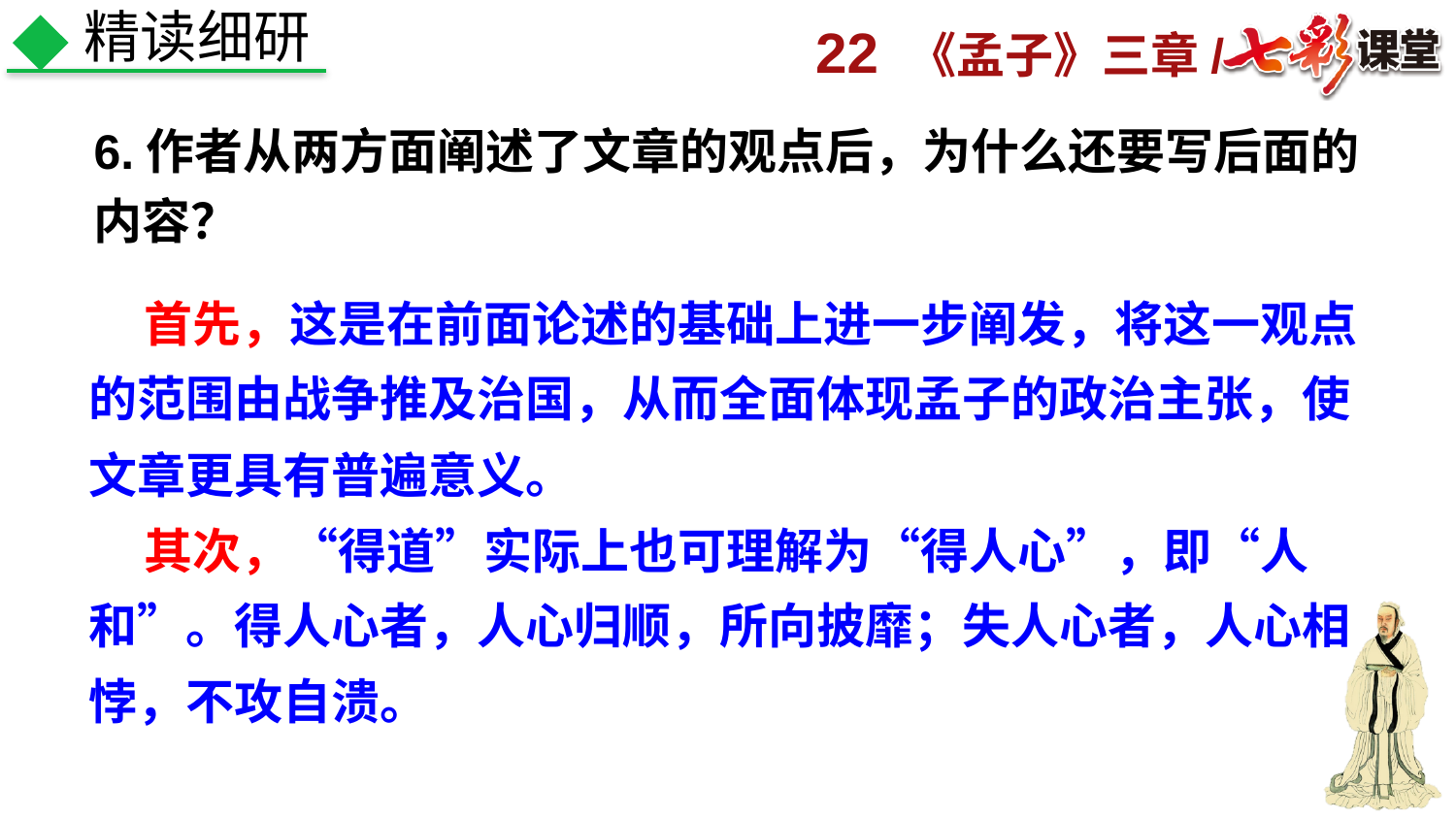

精读细研

6.作者从两方面阐述了文章的观点后，为什么还要写后面的内容？
    首先，这是在前面论述的基础上进一步阐发，将这一观点的范围由战争推及治国，从而全面体现孟子的政治主张，使文章更具有普遍意义。
    其次，“得道”实际上也可理解为“得人心”，即“人和”。得人心者，人心归顺，所向披靡；失人心者，人心相悖，不攻自溃。